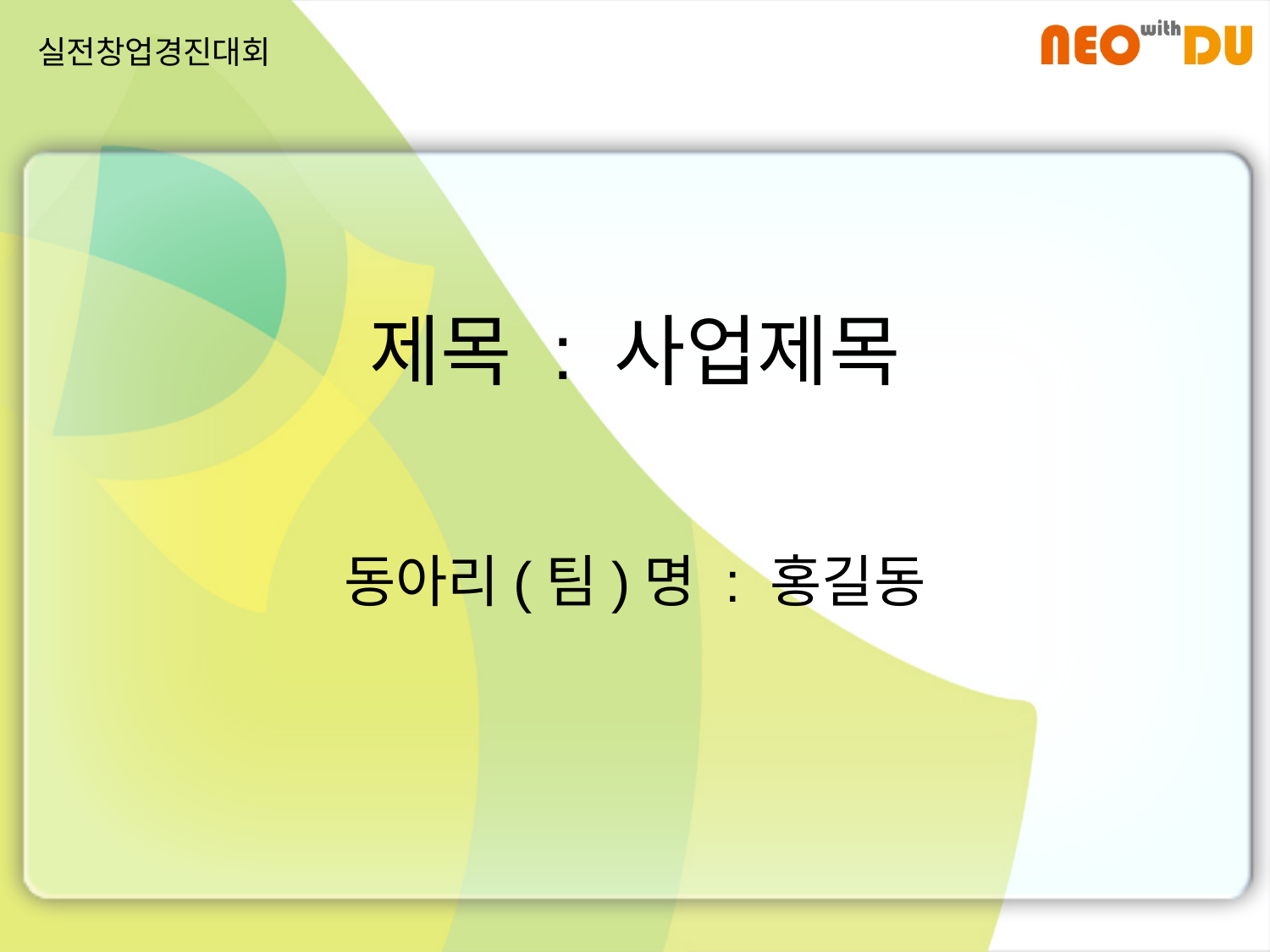

실전창업경진대회
# 제목 : 사업제목
동아리(팀)명 : 홍길동